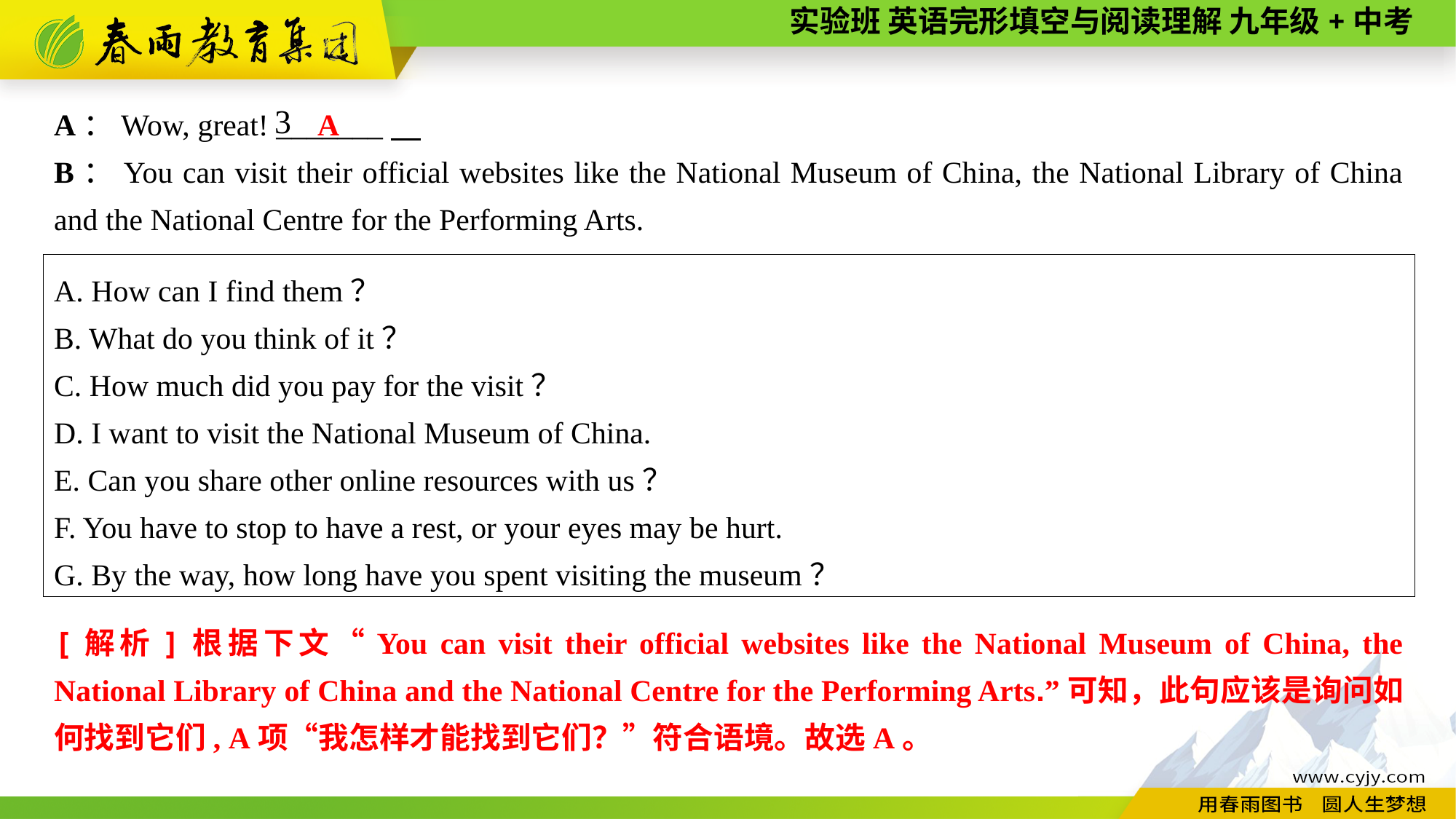

A
A：Wow, great! _______
B：You can visit their official websites like the National Museum of China, the National Library of China and the National Centre for the Performing Arts.
3
A. How can I find them？
B. What do you think of it？
C. How much did you pay for the visit？
D. I want to visit the National Museum of China.
E. Can you share other online resources with us？
F. You have to stop to have a rest, or your eyes may be hurt.
G. By the way, how long have you spent visiting the museum？
[解析]根据下文“You can visit their official websites like the National Museum of China, the National Library of China and the National Centre for the Performing Arts.”可知，此句应该是询问如何找到它们, A项“我怎样才能找到它们？”符合语境。故选A。